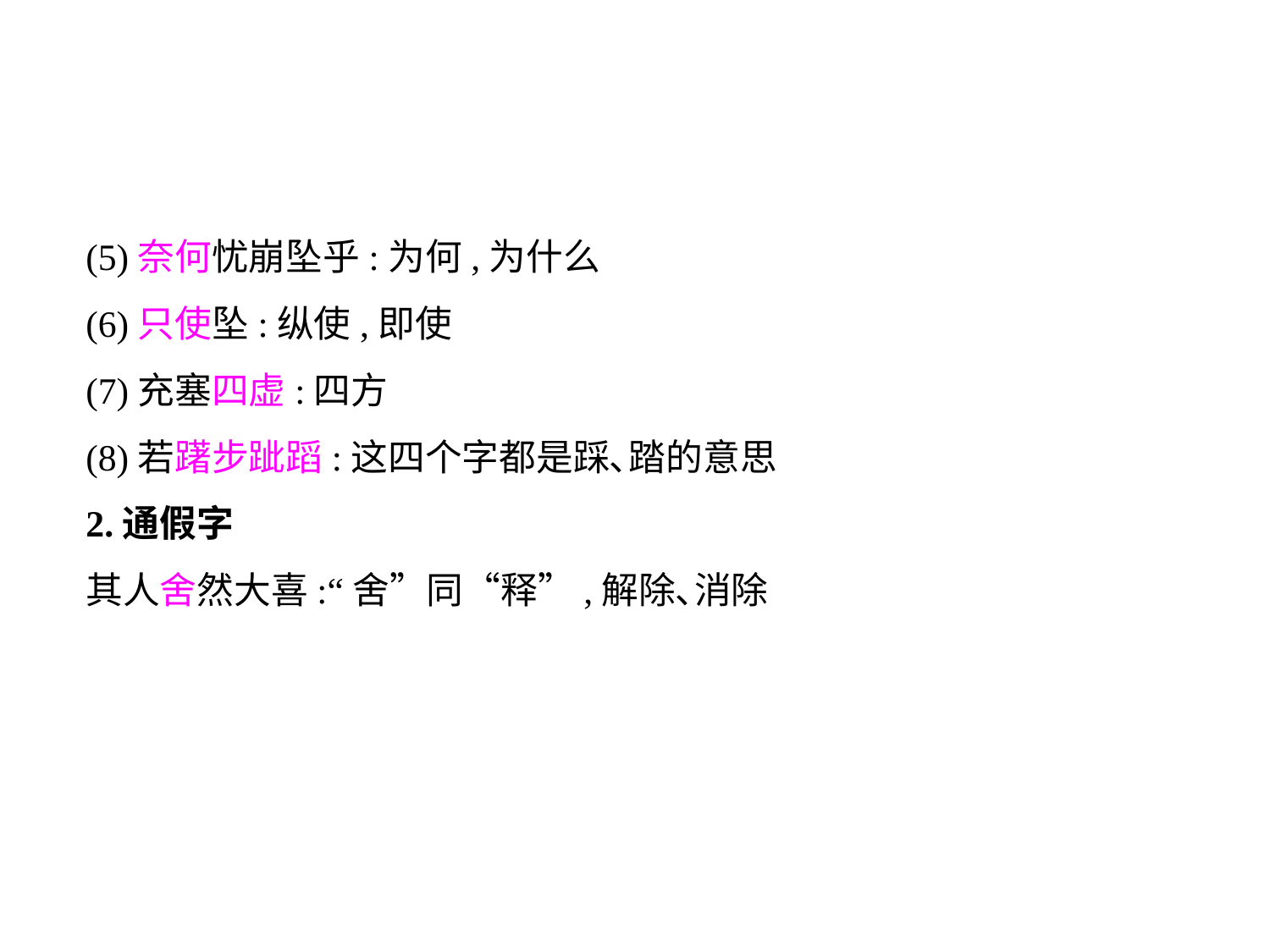

(5)奈何忧崩坠乎:为何,为什么
(6)只使坠:纵使,即使
(7)充塞四虚:四方
(8)若躇步跐蹈:这四个字都是踩､踏的意思
2.通假字
其人舍然大喜:“舍”同“释”,解除､消除